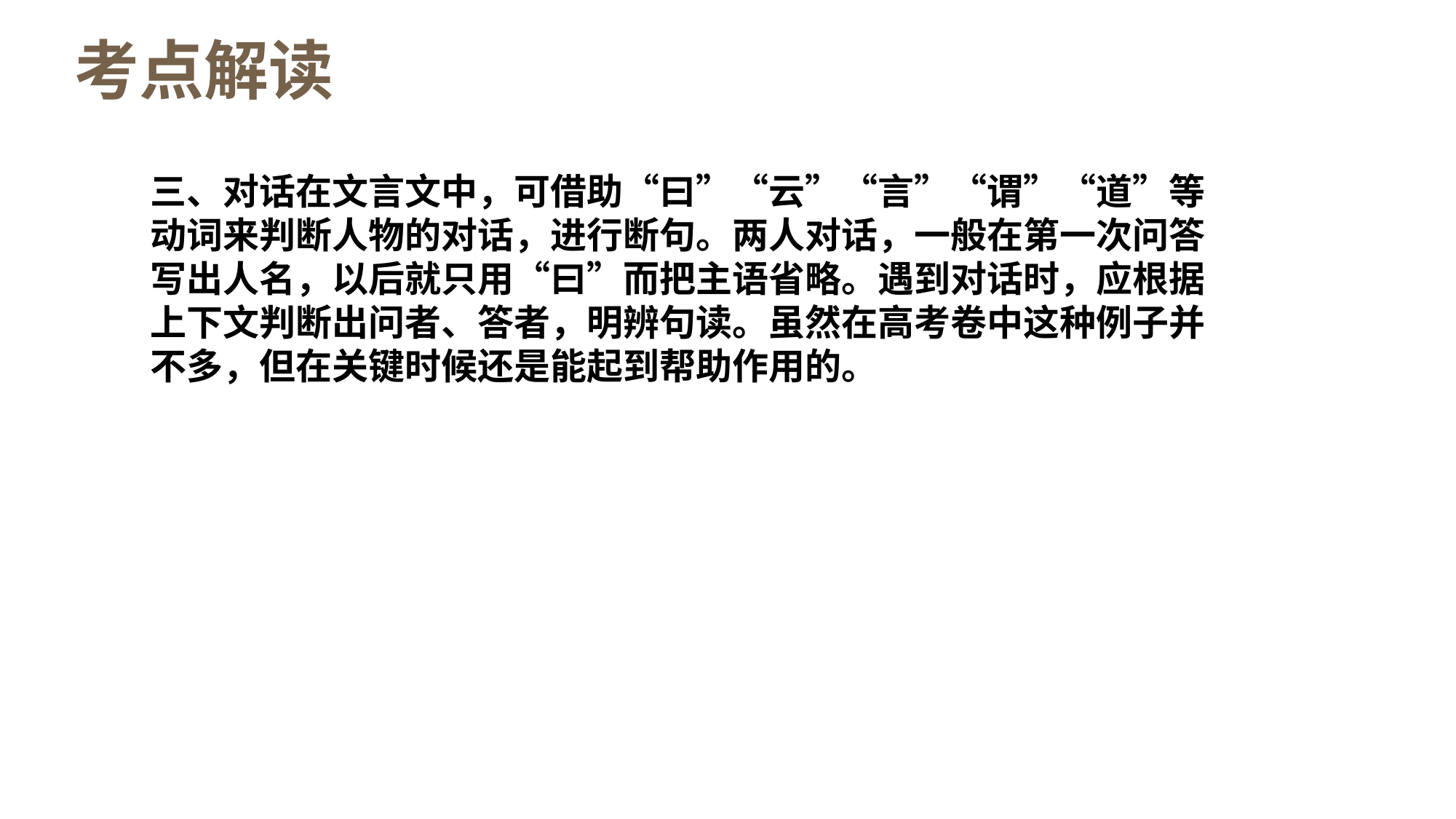

考点解读
三、对话在文言文中，可借助“曰”“云”“言”“谓”“道”等动词来判断人物的对话，进行断句。两人对话，一般在第一次问答写出人名，以后就只用“曰”而把主语省略。遇到对话时，应根据上下文判断出问者、答者，明辨句读。虽然在高考卷中这种例子并不多，但在关键时候还是能起到帮助作用的。